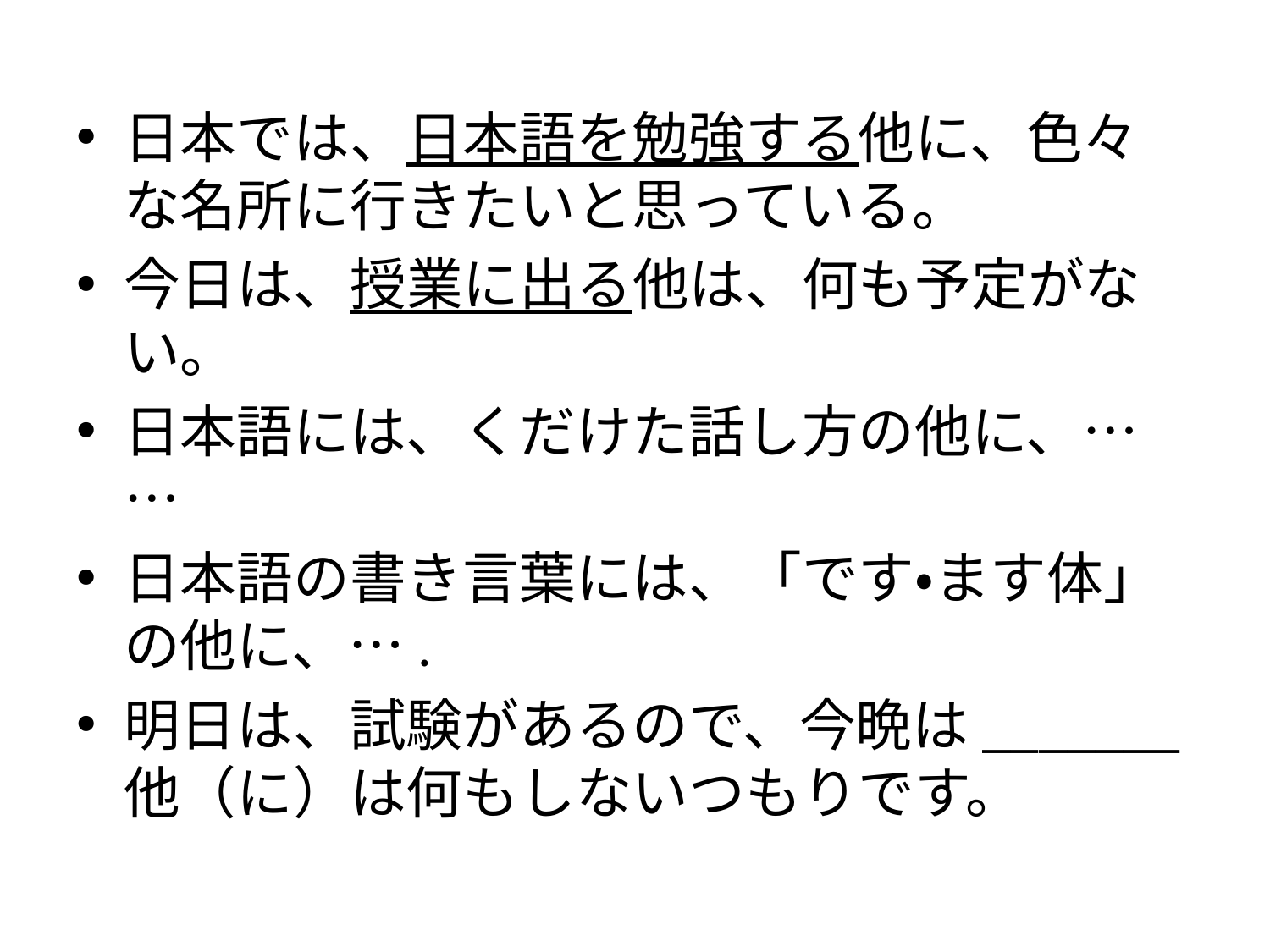

日本では、日本語を勉強する他に、色々な名所に行きたいと思っている。
今日は、授業に出る他は、何も予定がない。
日本語には、くだけた話し方の他に、……
日本語の書き言葉には、「です・ます体」の他に、….
明日は、試験があるので、今晩は_______他（に）は何もしないつもりです。